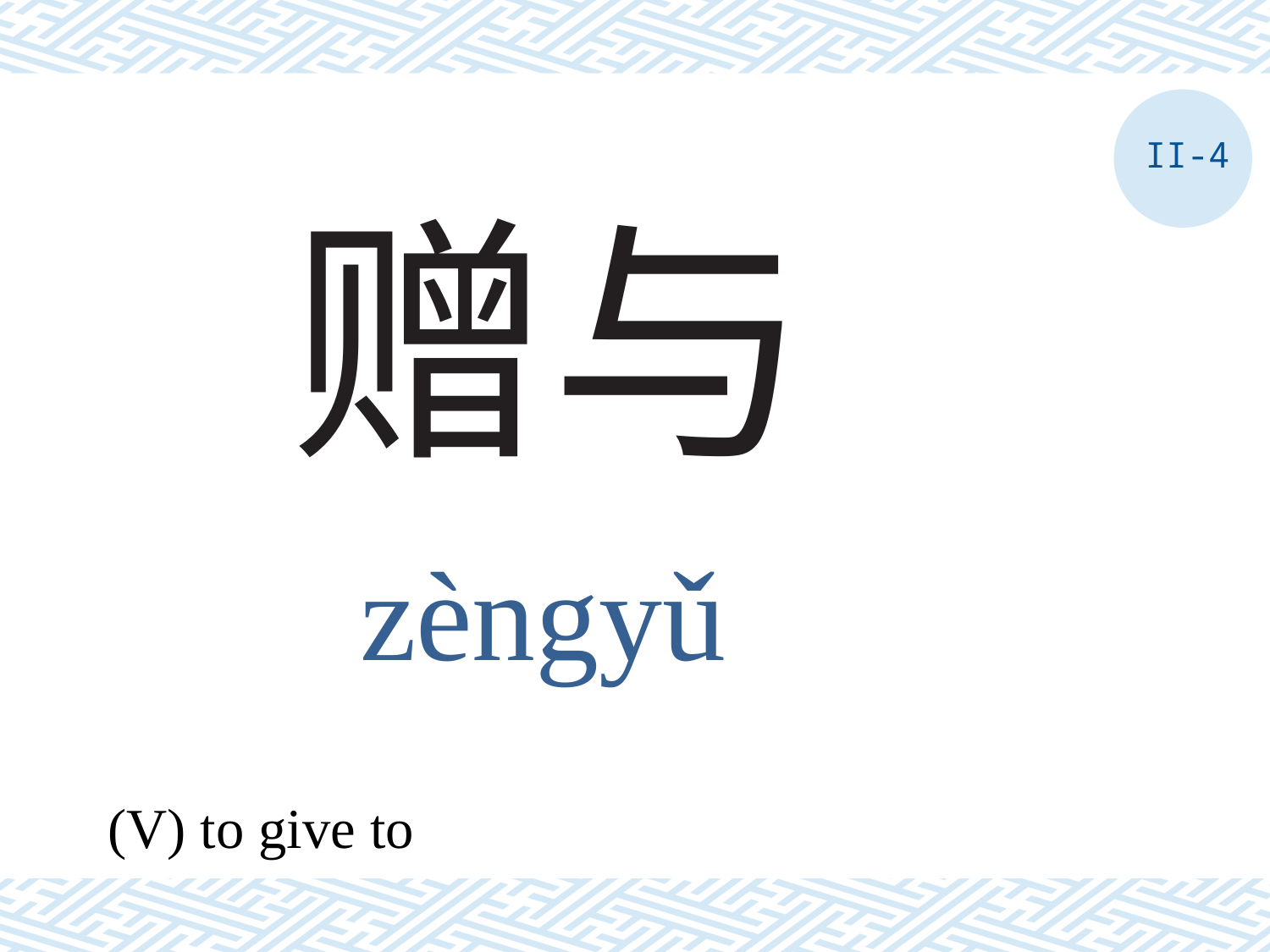

II-4

# 赠与
zèngyǔ
(V) to give to